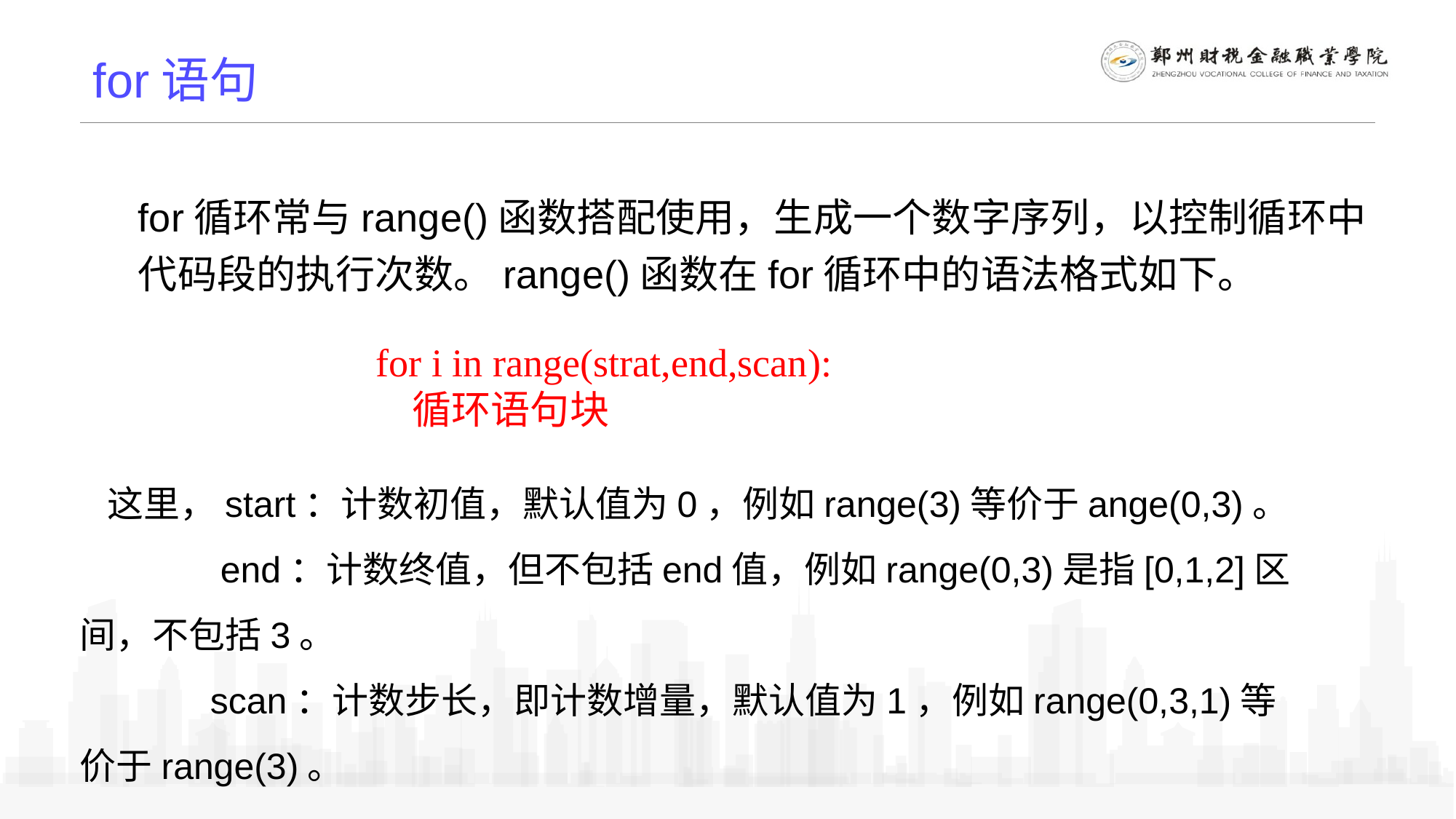

for语句
for循环常与range()函数搭配使用，生成一个数字序列，以控制循环中代码段的执行次数。range()函数在for循环中的语法格式如下。
for i in range(strat,end,scan):
   循环语句块

这里，start：计数初值，默认值为0，例如range(3)等价于ange(0,3)。
      end：计数终值，但不包括end值，例如range(0,3)是指[0,1,2]区间，不包括3。
     scan：计数步长，即计数增量，默认值为1，例如range(0,3,1)等价于range(3)。